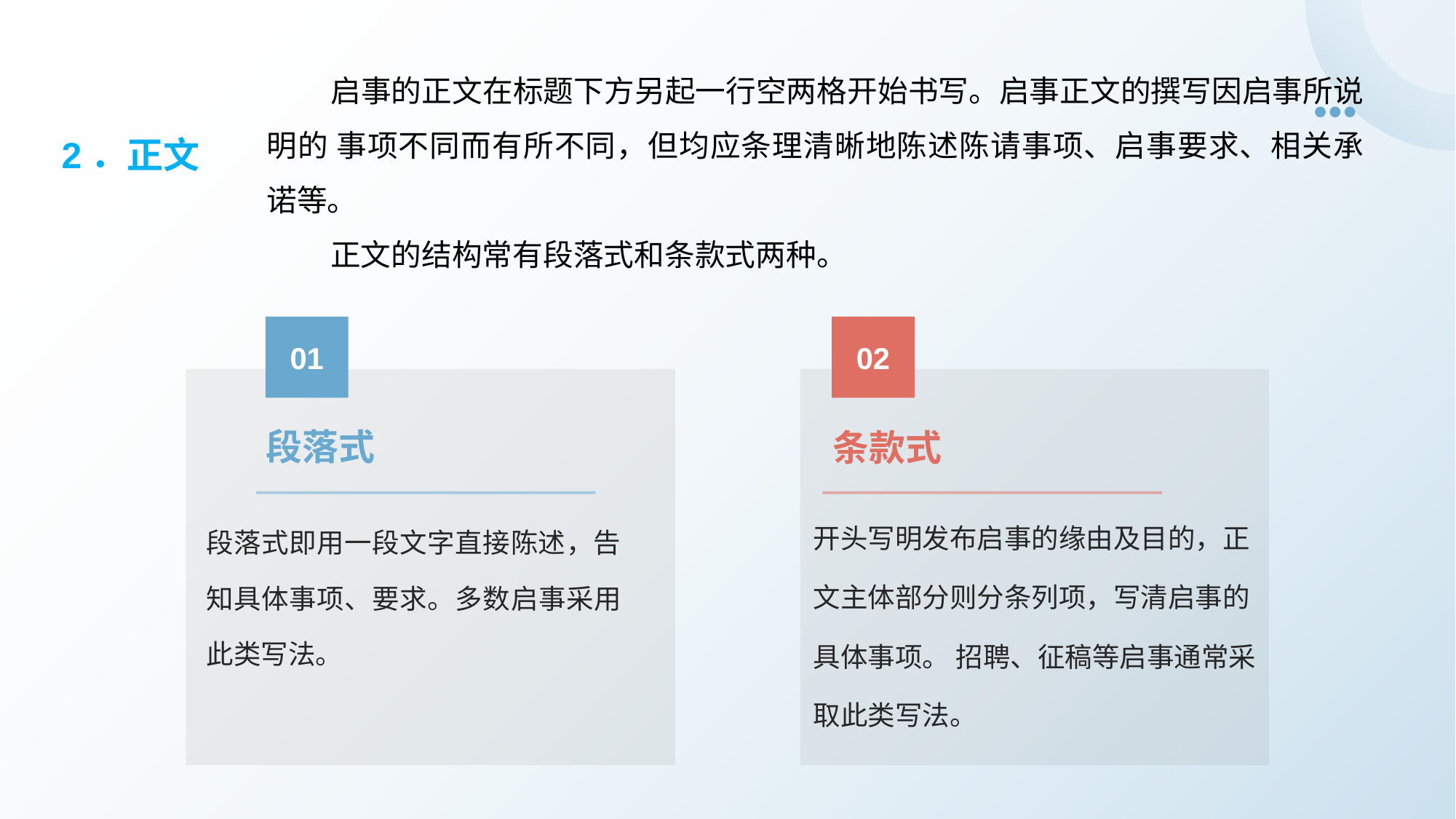

启事的正文在标题下方另起一行空两格开始书写。启事正文的撰写因启事所说明的 事项不同而有所不同，但均应条理清晰地陈述陈请事项、启事要求、相关承诺等。
正文的结构常有段落式和条款式两种。
2．正文
01
02

段落式
条款式
开头写明发布启事的缘由及目的，正文主体部分则分条列项，写清启事的具体事项。 招聘、征稿等启事通常采取此类写法。
段落式即用一段文字直接陈述，告知具体事项、要求。多数启事采用此类写法。